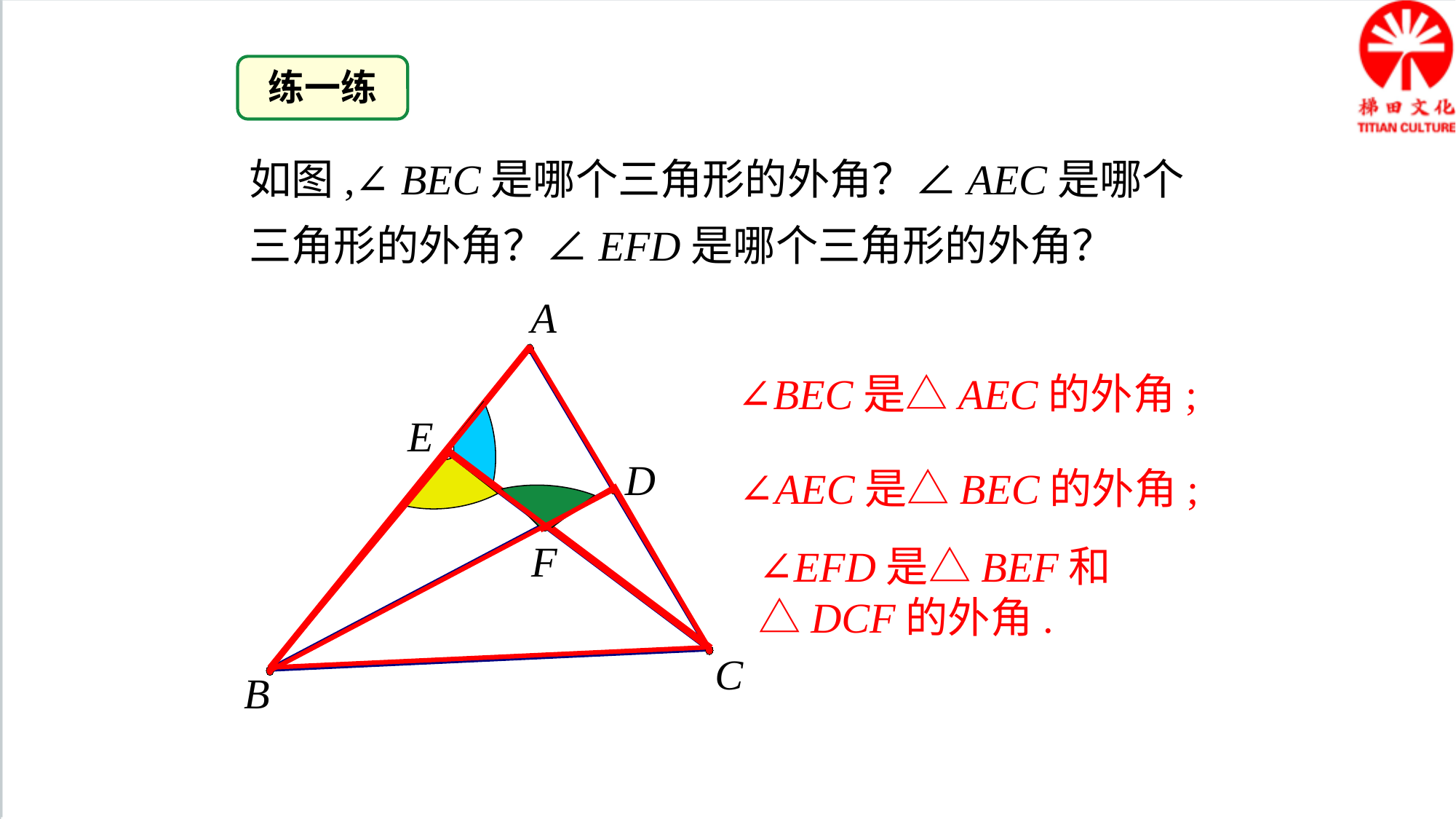

练一练
如图,∠ BEC是哪个三角形的外角？∠AEC是哪个三角形的外角？∠EFD是哪个三角形的外角？
A

∠BEC是△AEC的外角;

E

D
∠AEC是△BEC的外角;

∠EFD是△BEF和△DCF的外角.

F

C

B